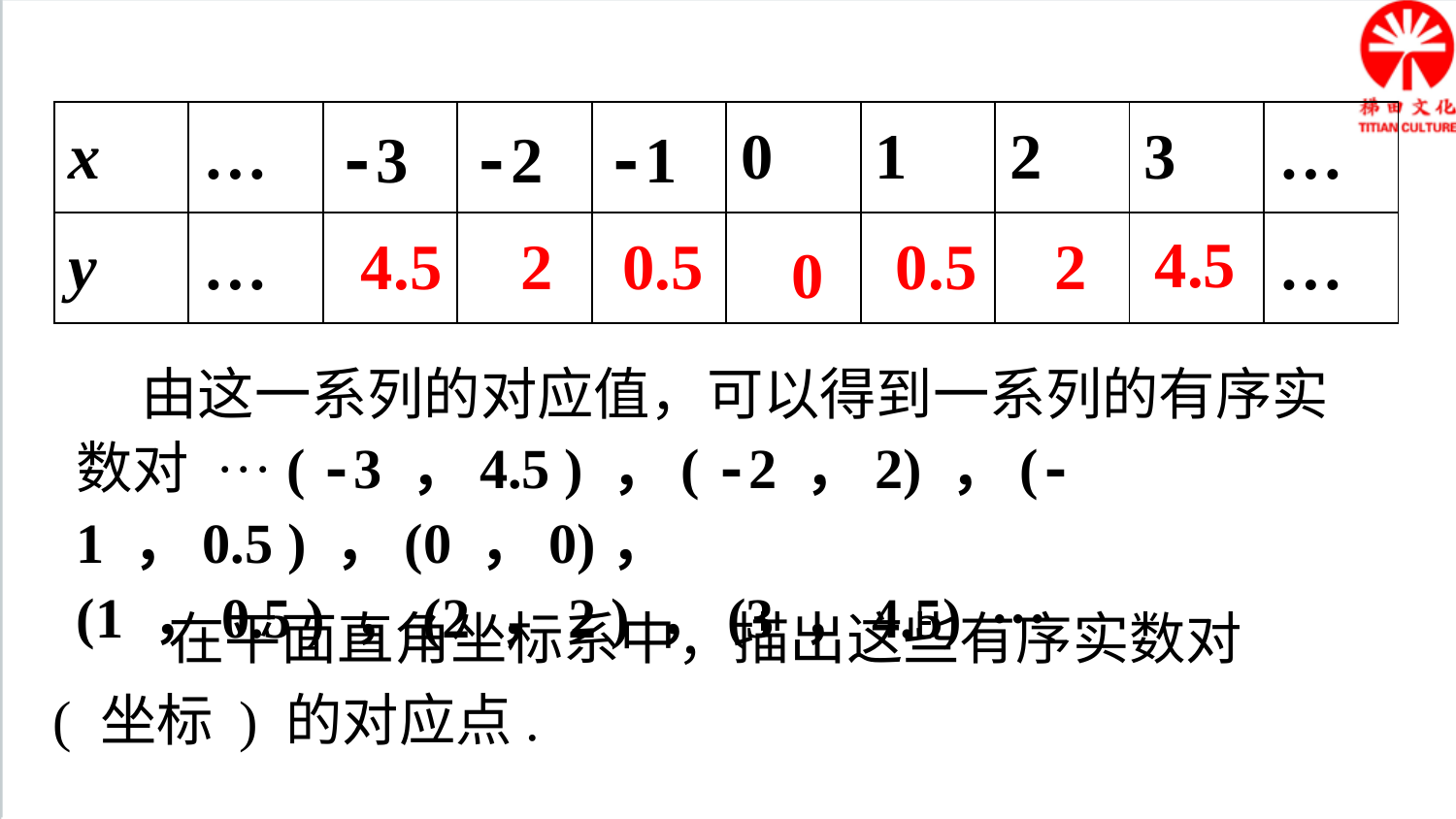

| x | … | -3 | -2 | -1 | 0 | 1 | 2 | 3 | … |
| --- | --- | --- | --- | --- | --- | --- | --- | --- | --- |
| y | … |  |  |  |  |  |  |  | … |
4.5
4.5
2
0.5
0.5
2
0
    由这一系列的对应值，可以得到一系列的有序实数对 ··· ( -3 ，4.5 ) ，( -2 ，2) ，(-1 ，0.5 ) ，(0 ，0)，
(1 ，0.5 ) ，(2 ，2 ) ，(3 ，4.5)  ···
        在平面直角坐标系中，描出这些有序实数对 ( 坐标 ) 的对应点.